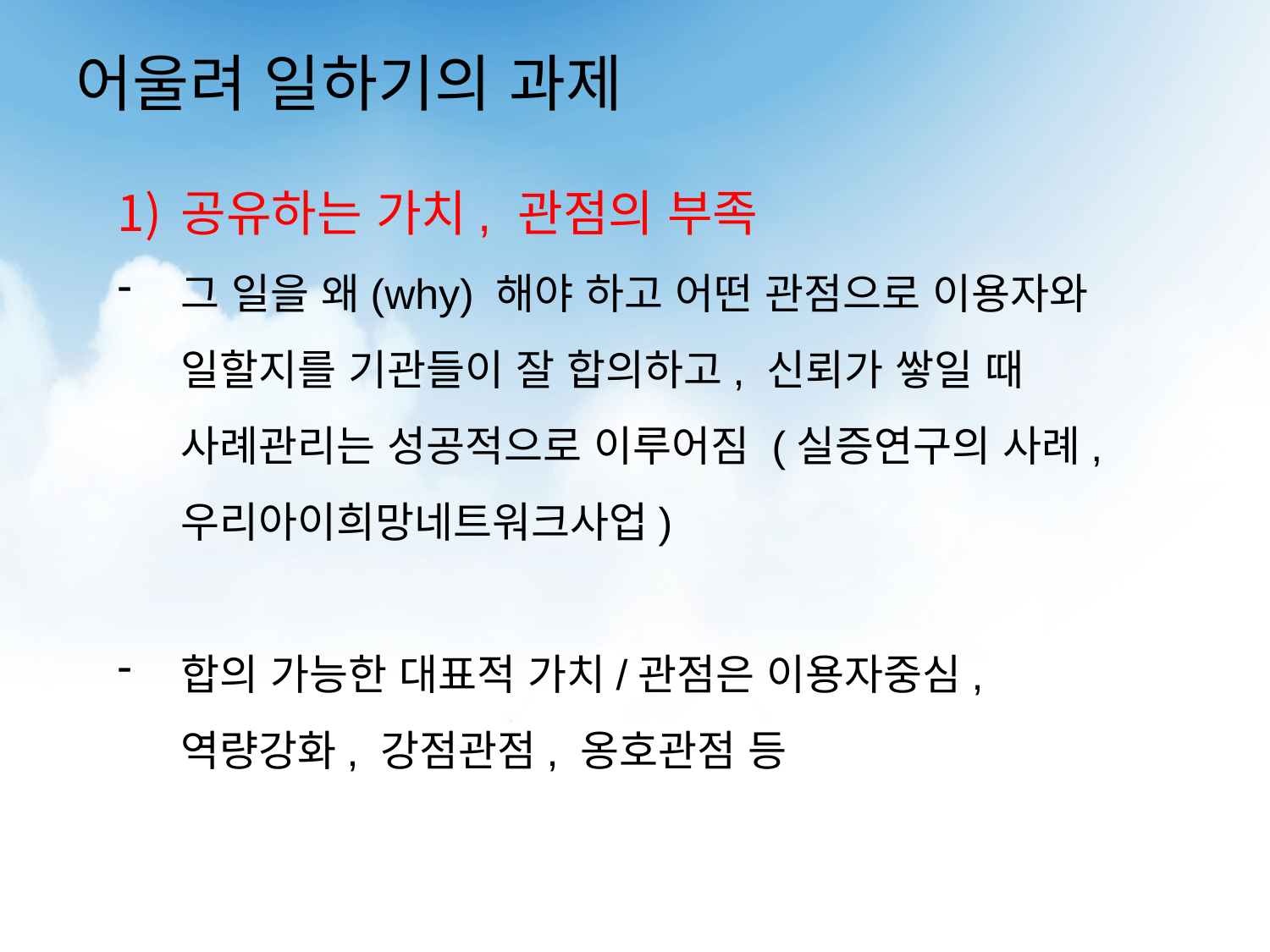

# 어울려 일하기의 과제
공유하는 가치, 관점의 부족
그 일을 왜(why) 해야 하고 어떤 관점으로 이용자와 일할지를 기관들이 잘 합의하고, 신뢰가 쌓일 때    사례관리는 성공적으로 이루어짐 (실증연구의 사례, 우리아이희망네트워크사업)

합의 가능한 대표적 가치/관점은 이용자중심, 역량강화, 강점관점, 옹호관점 등